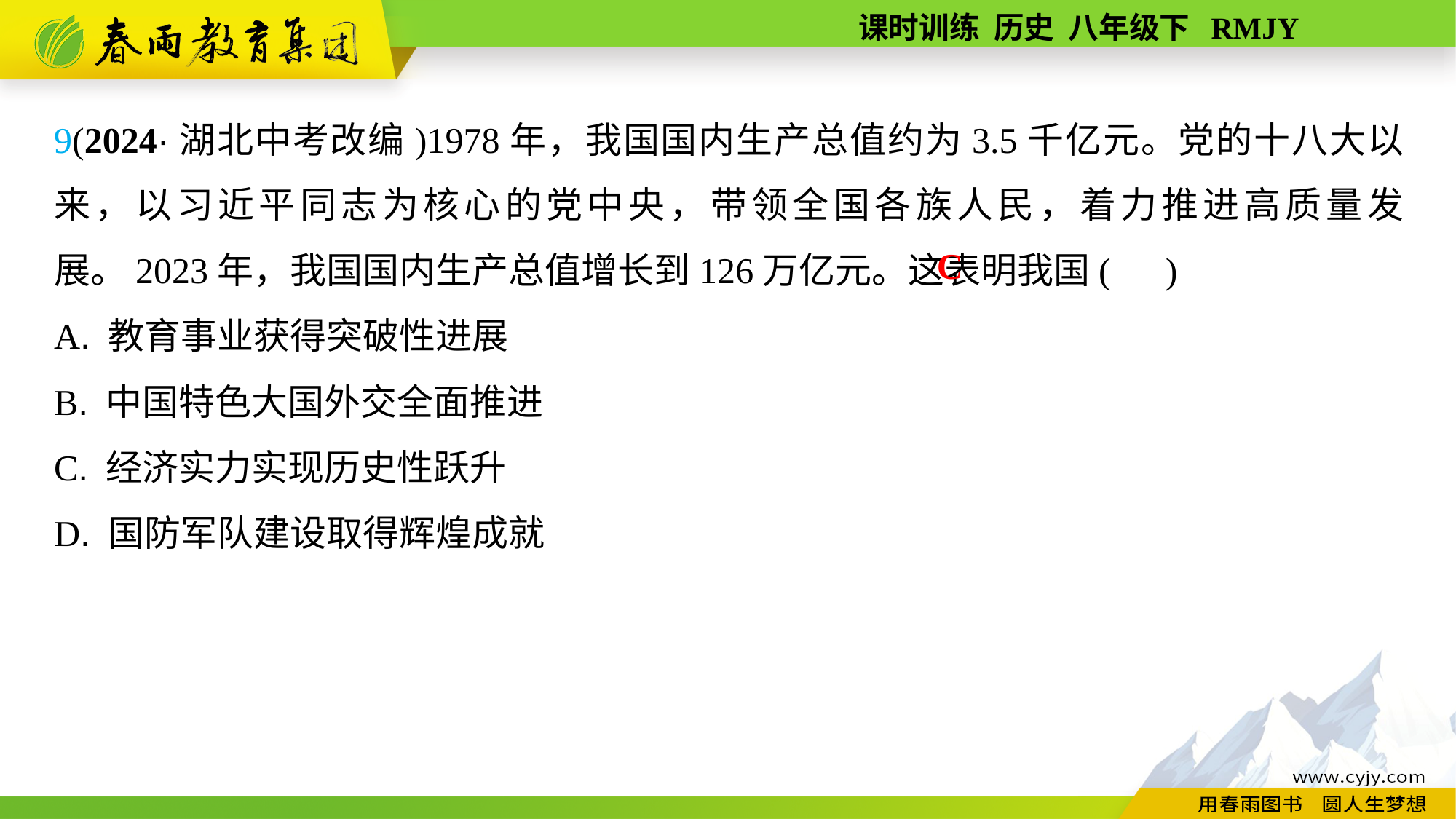

9(2024·湖北中考改编)1978年，我国国内生产总值约为3.5千亿元。党的十八大以来，以习近平同志为核心的党中央，带领全国各族人民，着力推进高质量发展。2023年，我国国内生产总值增长到126万亿元。这表明我国(      )
A. 教育事业获得突破性进展
B. 中国特色大国外交全面推进
C. 经济实力实现历史性跃升
D. 国防军队建设取得辉煌成就
C